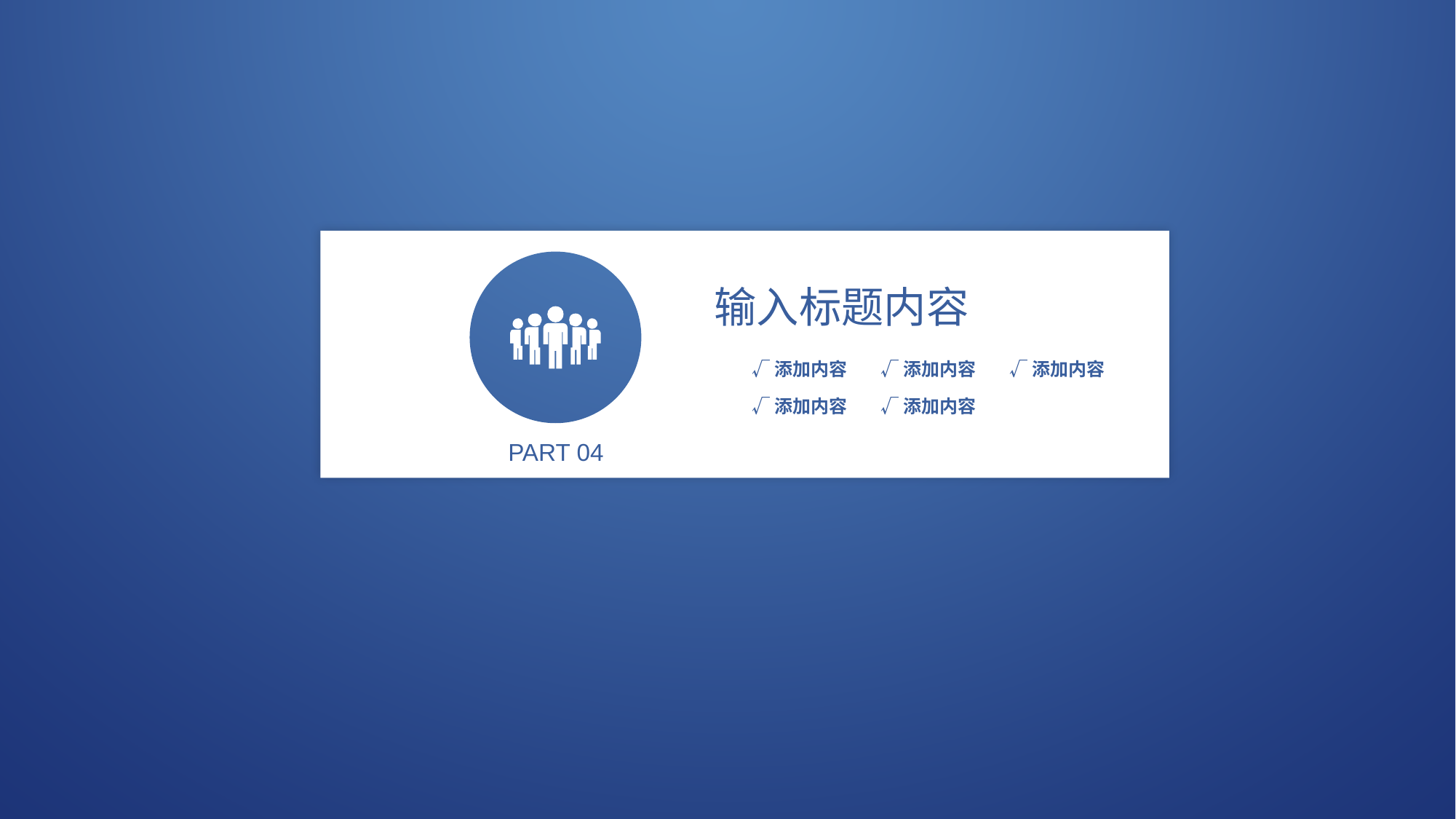

输入标题内容
√添加内容
√添加内容
√添加内容
√添加内容
√添加内容
PART 04